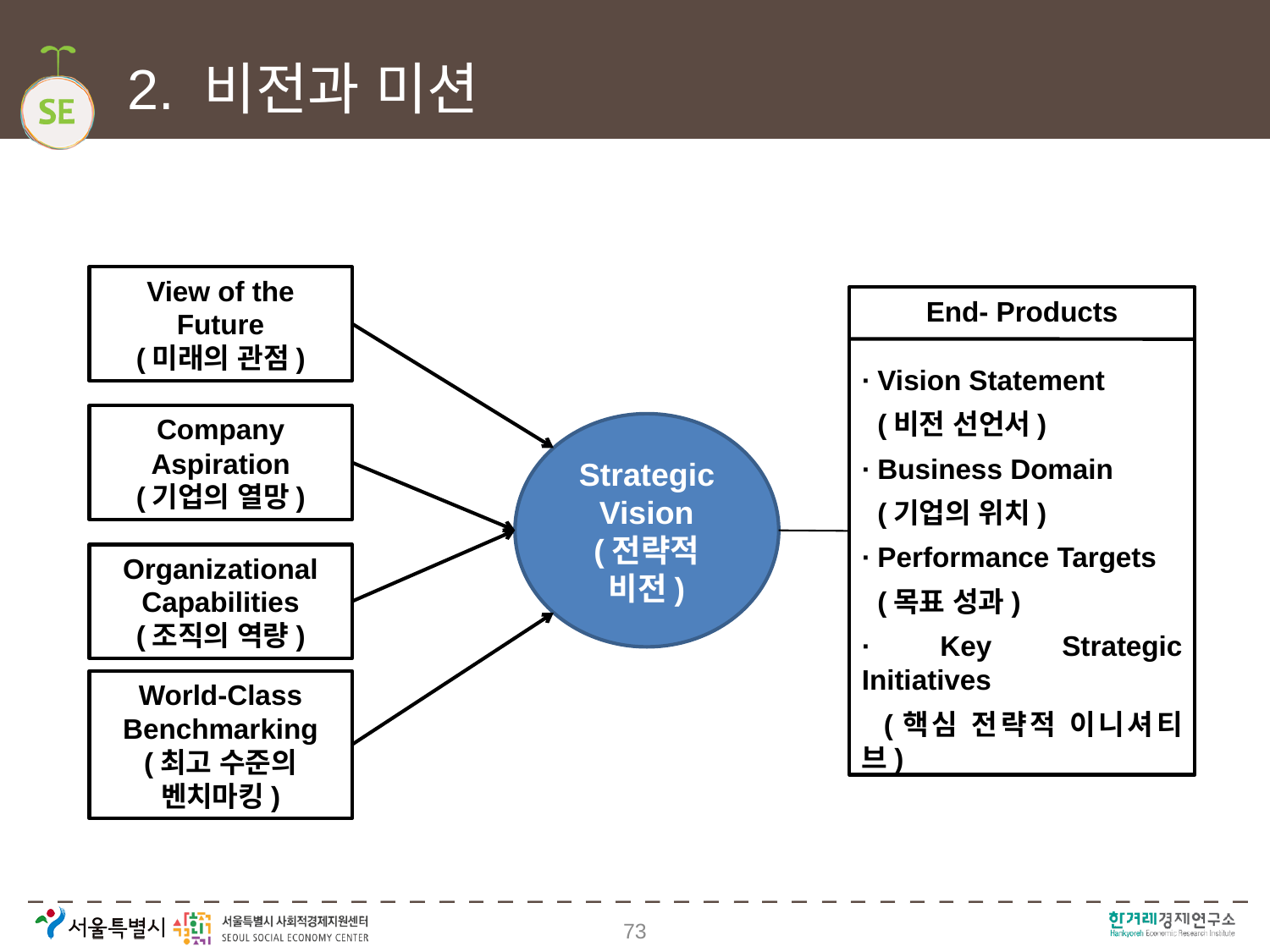

# 2. 비전과 미션
View of the
Future
(미래의 관점)
End- Products

∙ Vision Statement
  (비전 선언서)
∙ Business Domain
  (기업의 위치)
∙ Performance Targets
  (목표 성과)
∙ Key Strategic Initiatives
  (핵심 전략적 이니셔티브)
Company
Aspiration
(기업의 열망)
Strategic
Vision
(전략적 비전)
Organizational
Capabilities
(조직의 역량)
World-Class
Benchmarking
(최고 수준의 벤치마킹)
73